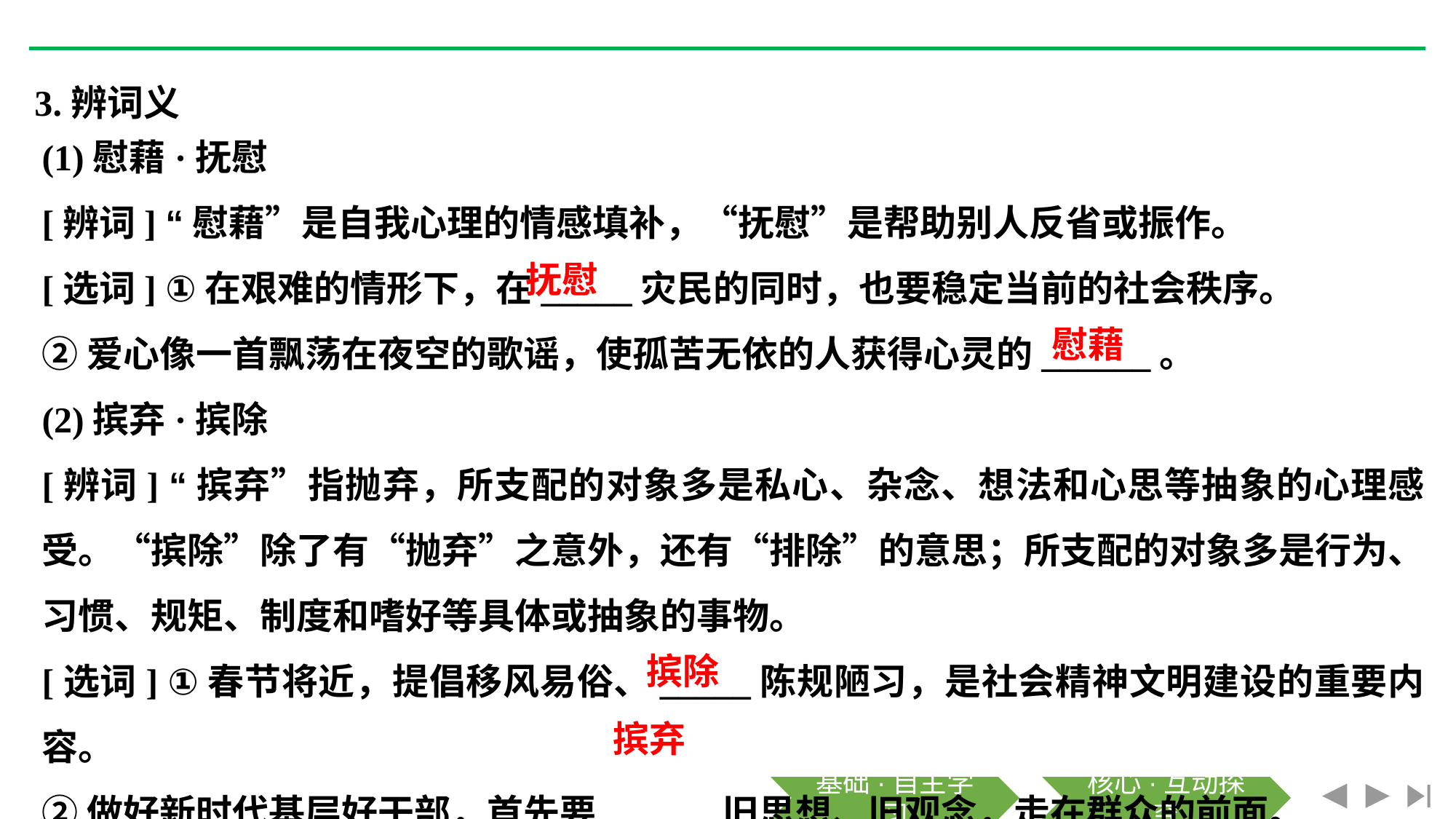

3.辨词义
(1)慰藉·抚慰
[辨词] “慰藉”是自我心理的情感填补，“抚慰”是帮助别人反省或振作。
[选词] ①在艰难的情形下，在_____灾民的同时，也要稳定当前的社会秩序。
②爱心像一首飘荡在夜空的歌谣，使孤苦无依的人获得心灵的______。
(2)摈弃·摈除
[辨词] “摈弃”指抛弃，所支配的对象多是私心、杂念、想法和心思等抽象的心理感受。“摈除”除了有“抛弃”之意外，还有“排除”的意思；所支配的对象多是行为、习惯、规矩、制度和嗜好等具体或抽象的事物。
[选词] ①春节将近，提倡移风易俗、_____陈规陋习，是社会精神文明建设的重要内容。
②做好新时代基层好干部，首先要______旧思想、旧观念，走在群众的前面。
抚慰
慰藉
摈除
摈弃